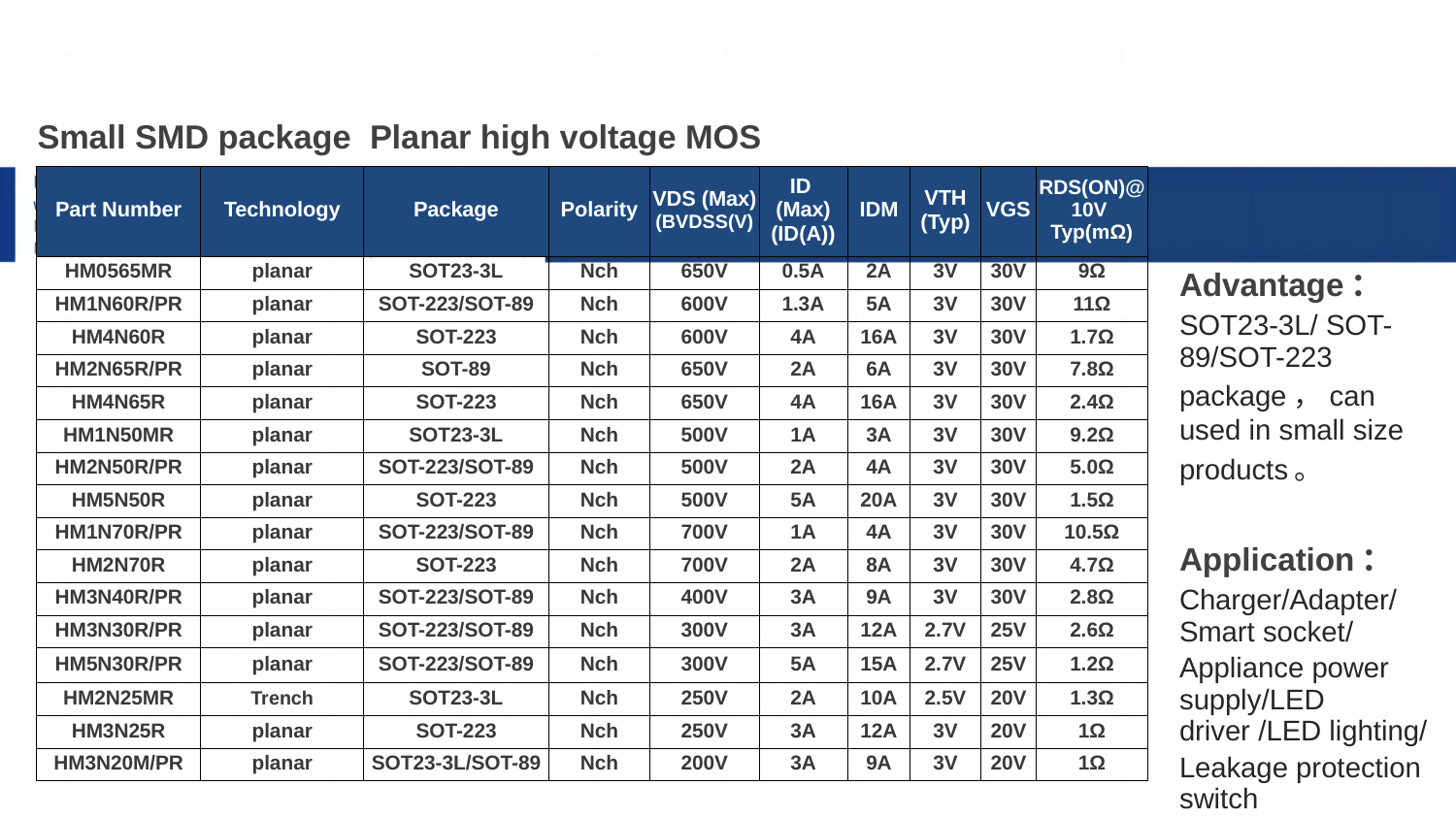

Small SMD package planar high voltage MOS
| Small SMD package Planar high voltage MOS |  |  |  |  |  |  |  |  |  |
| --- | --- | --- | --- | --- | --- | --- | --- | --- | --- |
| Part Number | Technology | Package | Polarity | VDS (Max) (BVDSS(V) | ID (Max) (ID(A)) | IDM | VTH (Typ) | VGS | RDS(ON)@10V Typ(mΩ) |
| HM0565MR | planar | SOT23-3L | Nch | 650V | 0.5A | 2A | 3V | 30V | 9Ω |
| HM1N60R/PR | planar | SOT-223/SOT-89 | Nch | 600V | 1.3A | 5A | 3V | 30V | 11Ω |
| HM4N60R | planar | SOT-223 | Nch | 600V | 4A | 16A | 3V | 30V | 1.7Ω |
| HM2N65R/PR | planar | SOT-89 | Nch | 650V | 2A | 6A | 3V | 30V | 7.8Ω |
| HM4N65R | planar | SOT-223 | Nch | 650V | 4A | 16A | 3V | 30V | 2.4Ω |
| HM1N50MR | planar | SOT23-3L | Nch | 500V | 1A | 3A | 3V | 30V | 9.2Ω |
| HM2N50R/PR | planar | SOT-223/SOT-89 | Nch | 500V | 2A | 4A | 3V | 30V | 5.0Ω |
| HM5N50R | planar | SOT-223 | Nch | 500V | 5A | 20A | 3V | 30V | 1.5Ω |
| HM1N70R/PR | planar | SOT-223/SOT-89 | Nch | 700V | 1A | 4A | 3V | 30V | 10.5Ω |
| HM2N70R | planar | SOT-223 | Nch | 700V | 2A | 8A | 3V | 30V | 4.7Ω |
| HM3N40R/PR | planar | SOT-223/SOT-89 | Nch | 400V | 3A | 9A | 3V | 30V | 2.8Ω |
| HM3N30R/PR | planar | SOT-223/SOT-89 | Nch | 300V | 3A | 12A | 2.7V | 25V | 2.6Ω |
| HM5N30R/PR | planar | SOT-223/SOT-89 | Nch | 300V | 5A | 15A | 2.7V | 25V | 1.2Ω |
| HM2N25MR | Trench | SOT23-3L | Nch | 250V | 2A | 10A | 2.5V | 20V | 1.3Ω |
| HM3N25R | planar | SOT-223 | Nch | 250V | 3A | 12A | 3V | 20V | 1Ω |
| HM3N20M/PR | planar | SOT23-3L/SOT-89 | Nch | 200V | 3A | 9A | 3V | 20V | 1Ω |
Advantage：
SOT23-3L/ SOT-89/SOT-223 package，can used in small size products。

Application：
Charger/Adapter/Smart socket/
Appliance power supply/LED driver /LED lighting/
Leakage protection switch
# 4.高压平面MOS特色产品
1.Sic二极管/GaN FET/IGBT单管